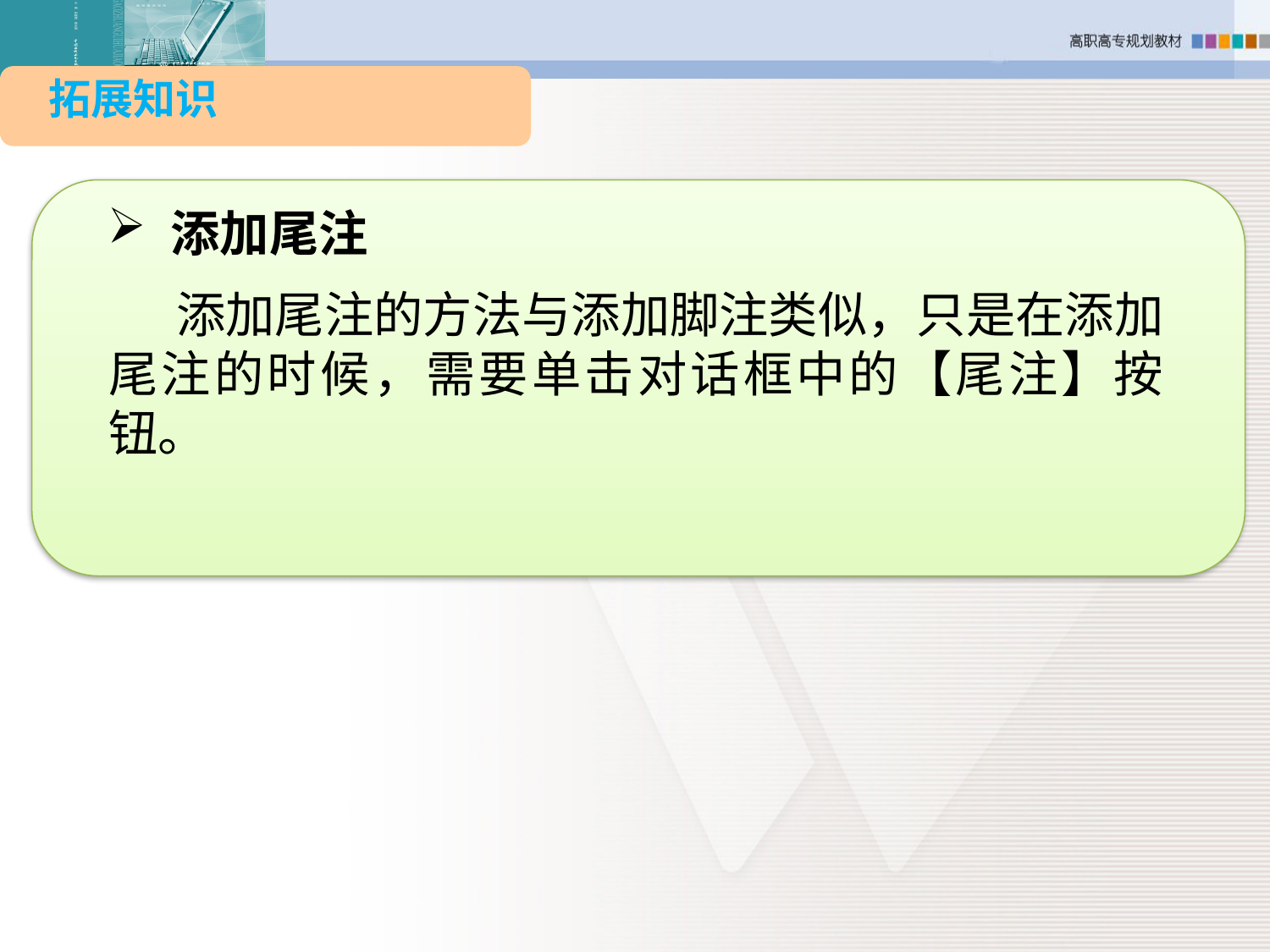

拓展知识

添加尾注
     添加尾注的方法与添加脚注类似，只是在添加尾注的时候，需要单击对话框中的【尾注】按钮。